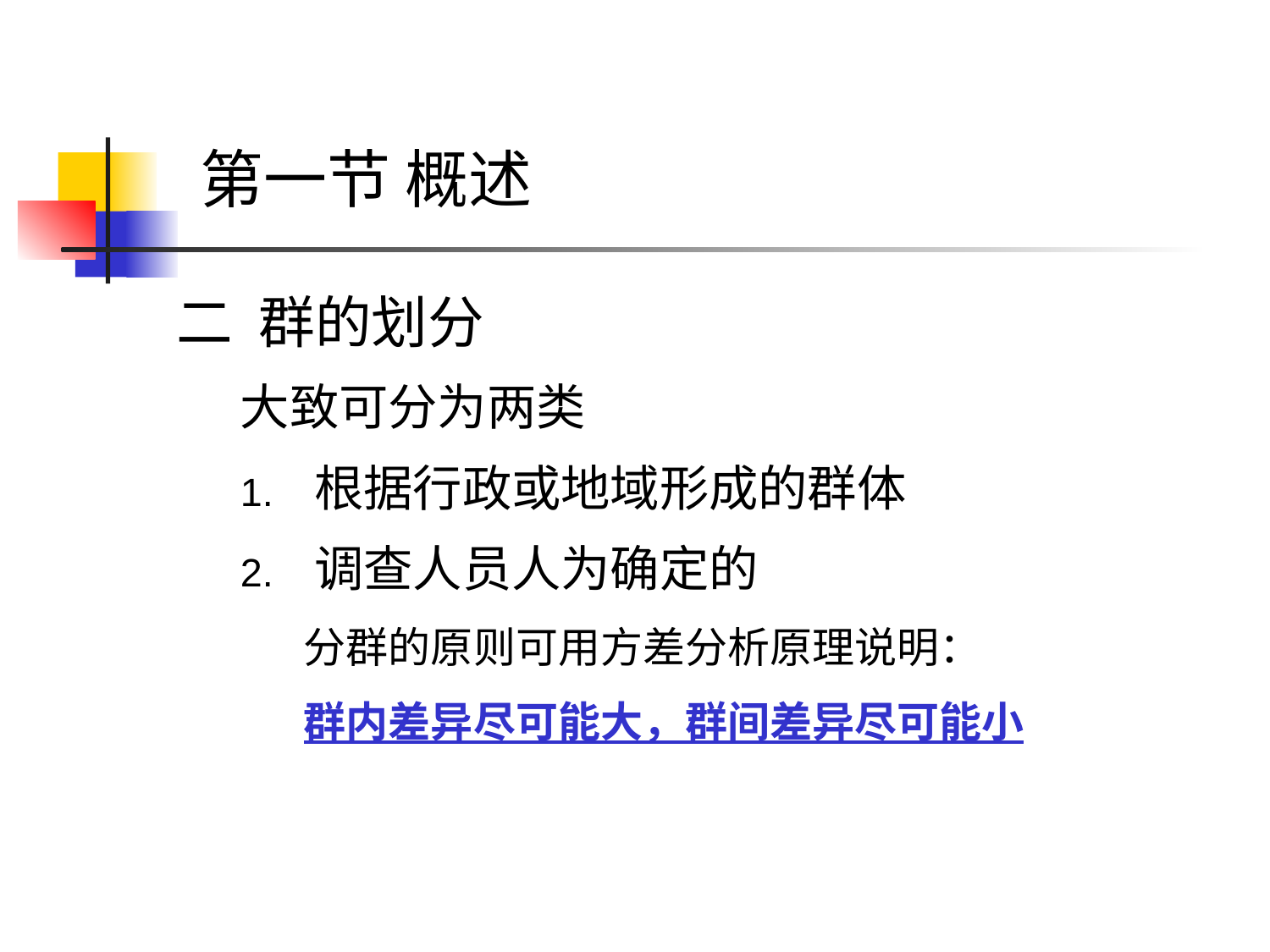

# 第一节 概述
二  群的划分
大致可分为两类
根据行政或地域形成的群体
调查人员人为确定的
分群的原则可用方差分析原理说明：
群内差异尽可能大，群间差异尽可能小